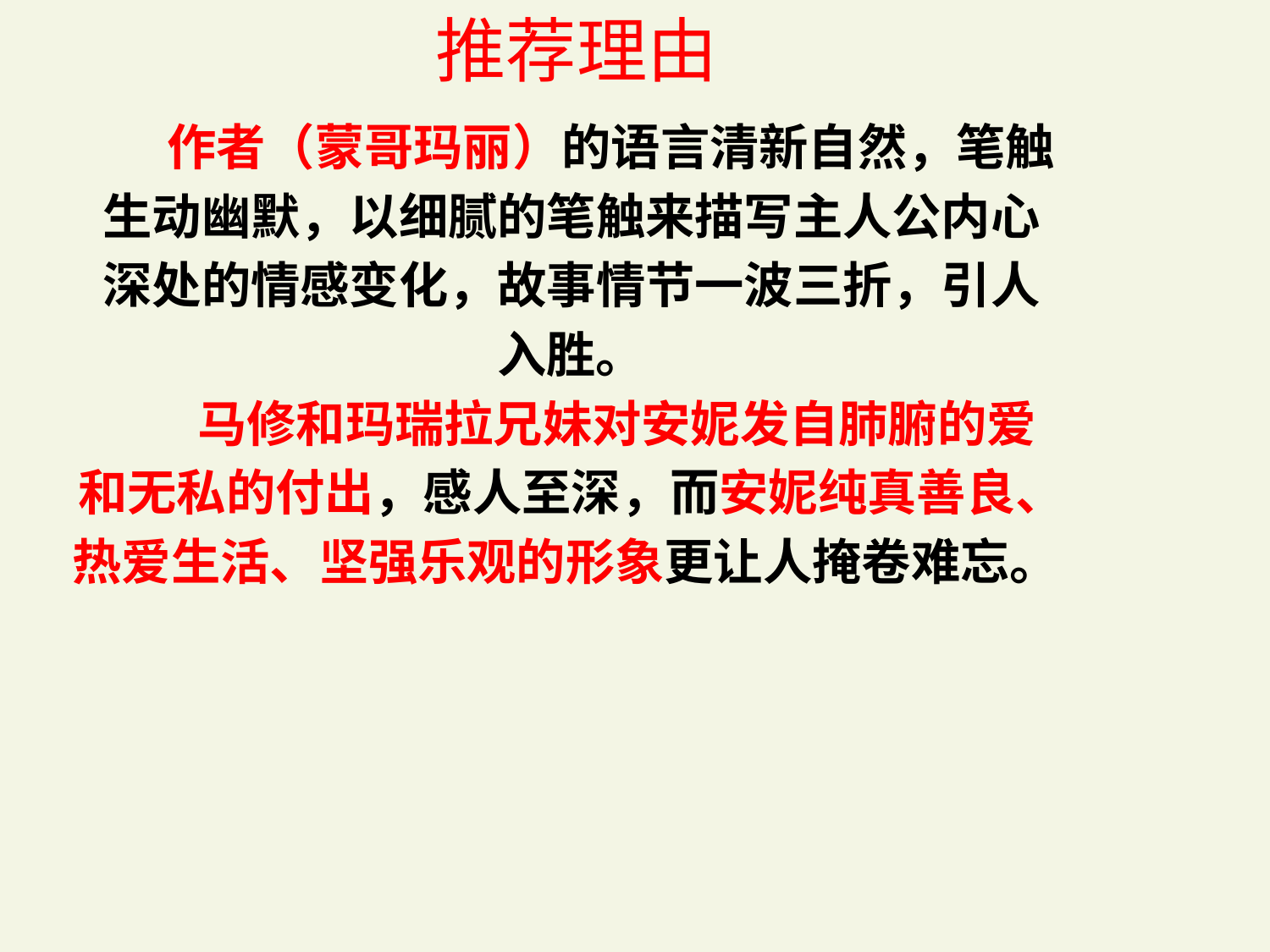

推荐理由
      作者（蒙哥玛丽）的语言清新自然，笔触
生动幽默，以细腻的笔触来描写主人公内心
深处的情感变化，故事情节一波三折，引人
入胜。
       马修和玛瑞拉兄妹对安妮发自肺腑的爱
和无私的付出，感人至深，而安妮纯真善良、
热爱生活、坚强乐观的形象更让人掩卷难忘。